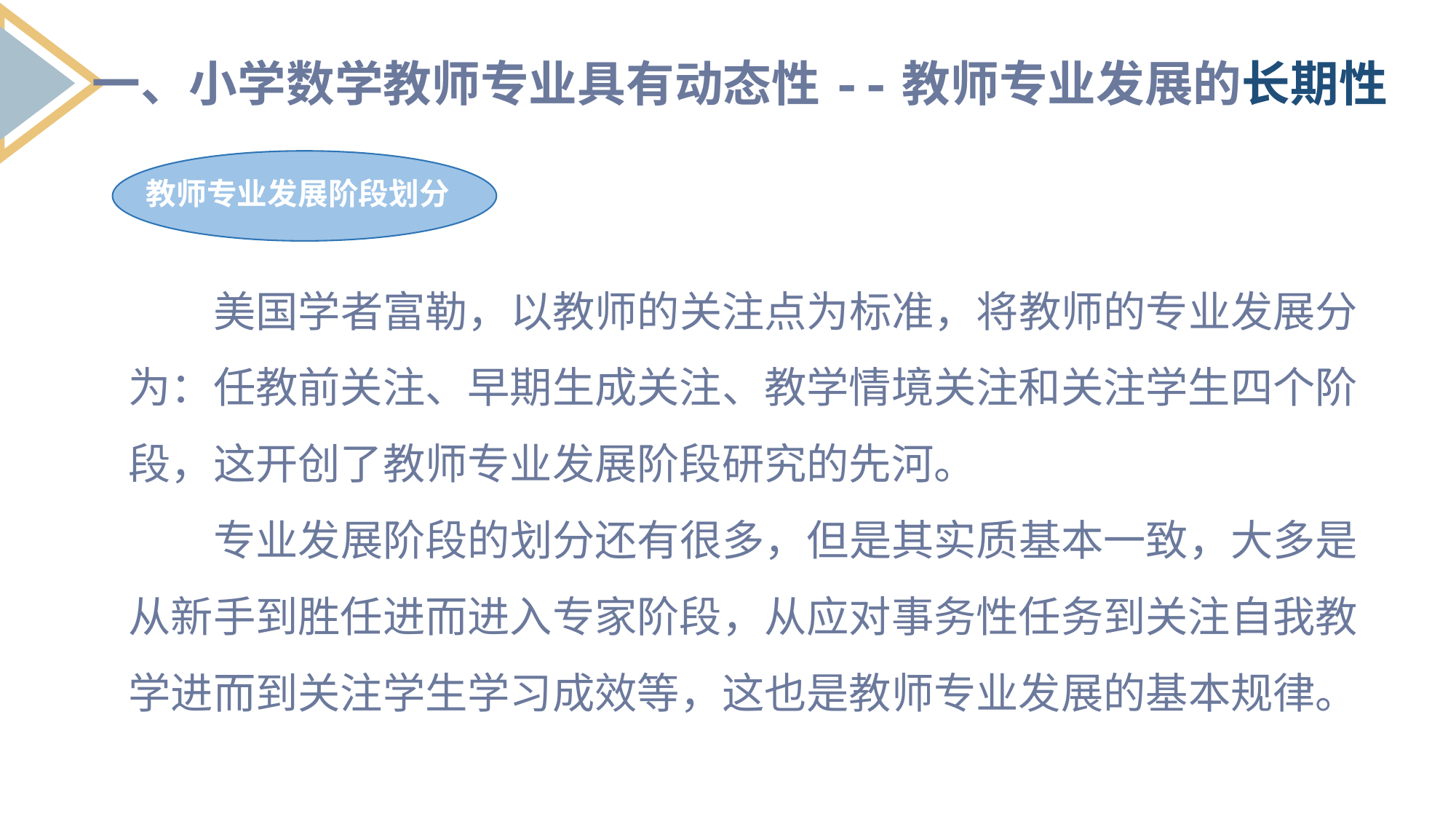

一、小学数学教师专业具有动态性--教师专业发展的长期性

教师专业发展阶段划分

美国学者富勒，以教师的关注点为标准，将教师的专业发展分为：任教前关注、早期生成关注、教学情境关注和关注学生四个阶段，这开创了教师专业发展阶段研究的先河。
专业发展阶段的划分还有很多，但是其实质基本一致，大多是从新手到胜任进而进入专家阶段，从应对事务性任务到关注自我教学进而到关注学生学习成效等，这也是教师专业发展的基本规律。